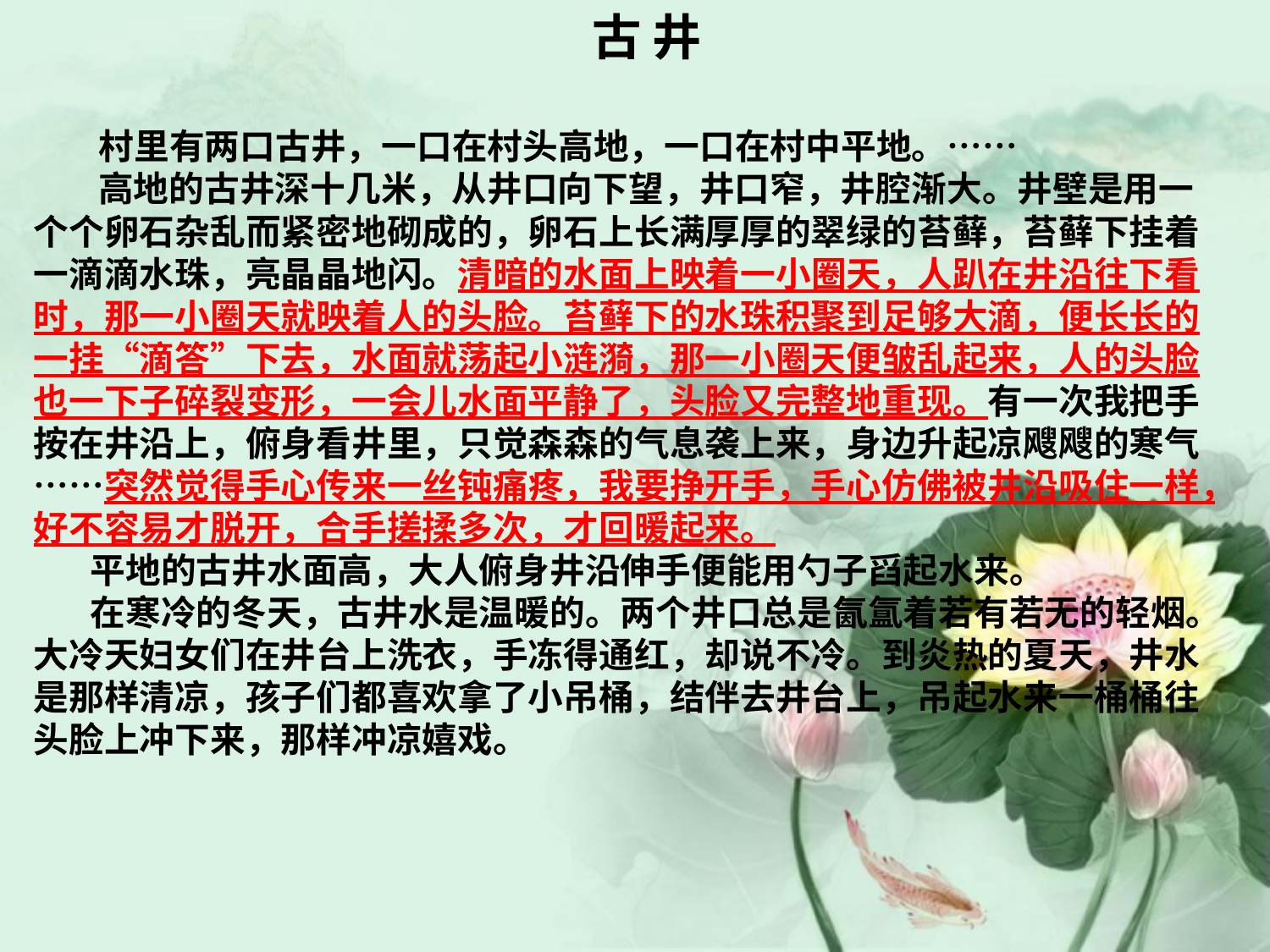

古 井

        村里有两口古井，一口在村头高地，一口在村中平地。……
       高地的古井深十几米，从井口向下望，井口窄，井腔渐大。井壁是用一个个卵石杂乱而紧密地砌成的，卵石上长满厚厚的翠绿的苔藓，苔藓下挂着一滴滴水珠，亮晶晶地闪。清暗的水面上映着一小圈天，人趴在井沿往下看时，那一小圈天就映着人的头脸。苔藓下的水珠积聚到足够大滴，便长长的一挂“滴答”下去，水面就荡起小涟漪，那一小圈天便皱乱起来，人的头脸也一下子碎裂变形，一会儿水面平静了，头脸又完整地重现。有一次我把手按在井沿上，俯身看井里，只觉森森的气息袭上来，身边升起凉飕飕的寒气……突然觉得手心传来一丝钝痛疼，我要挣开手，手心仿佛被井沿吸住一样，好不容易才脱开，合手搓揉多次，才回暖起来。
      平地的古井水面高，大人俯身井沿伸手便能用勺子舀起水来。
      在寒冷的冬天，古井水是温暖的。两个井口总是氤氲着若有若无的轻烟。大冷天妇女们在井台上洗衣，手冻得通红，却说不冷。到炎热的夏天，井水是那样清凉，孩子们都喜欢拿了小吊桶，结伴去井台上，吊起水来一桶桶往头脸上冲下来，那样冲凉嬉戏。